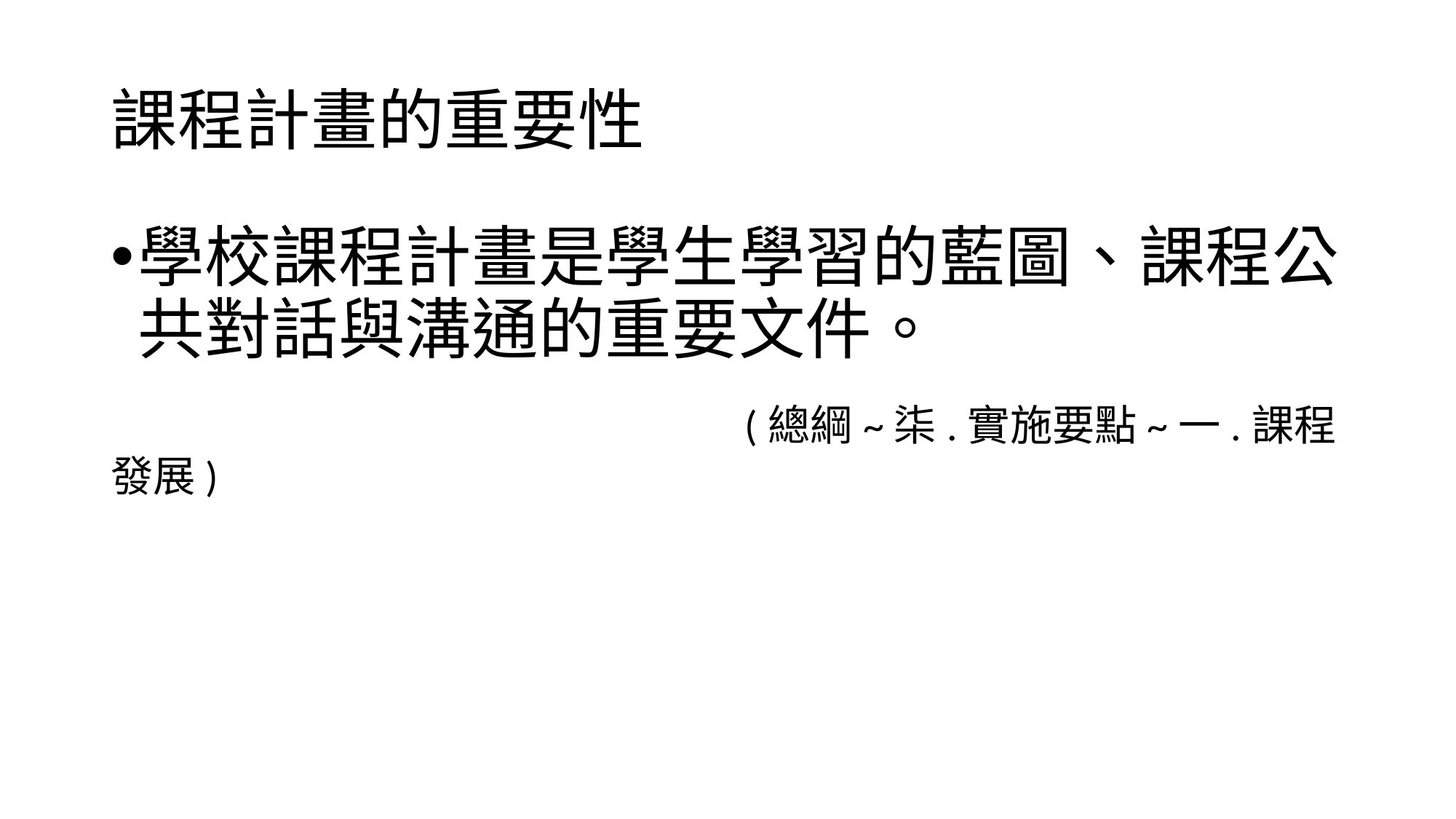

# 課程計畫的重要性
學校課程計畫是學生學習的藍圖、課程公共對話與溝通的重要文件。
                                          (總綱~柒.實施要點~一.課程發展)